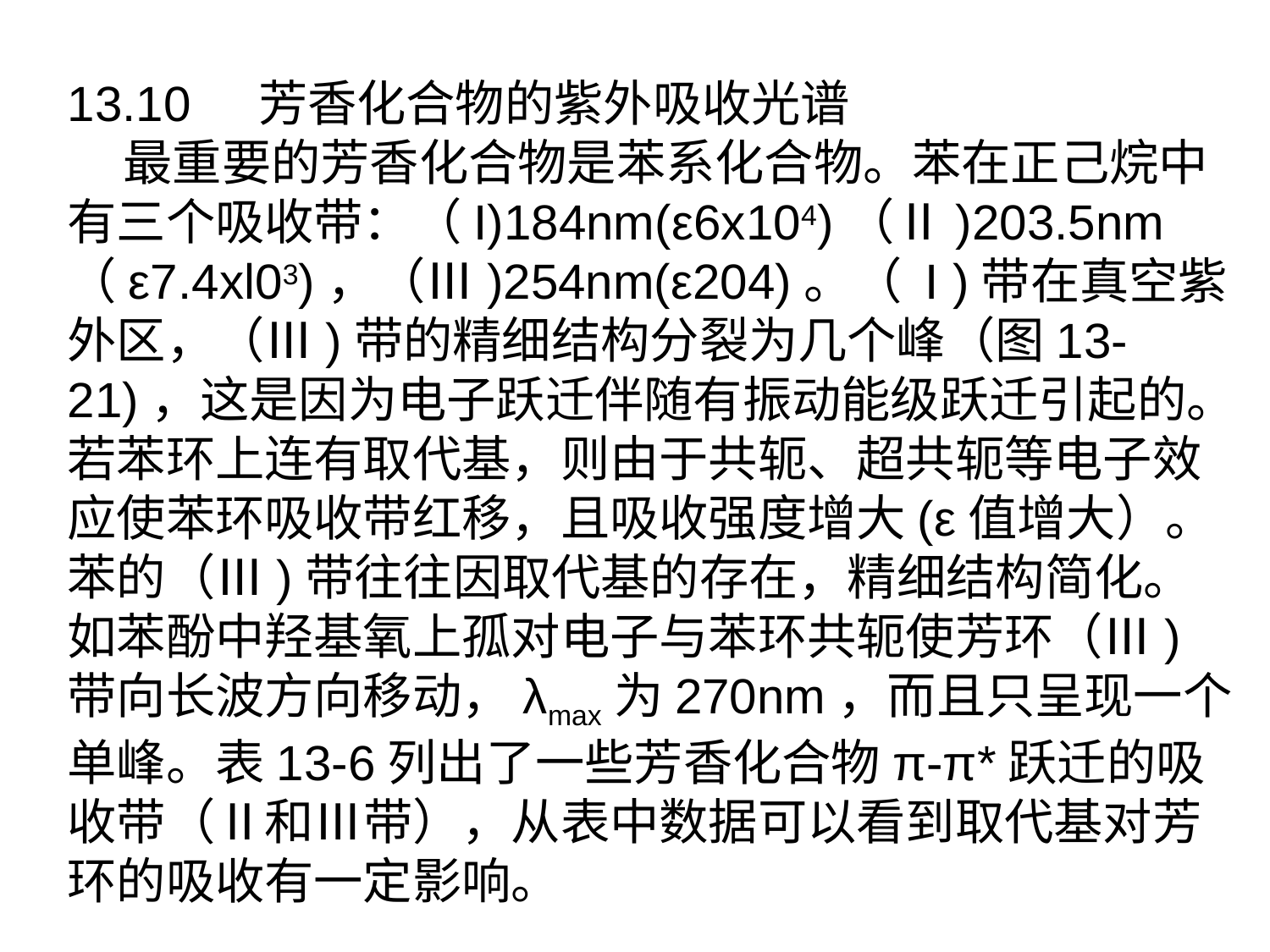

13.10    芳香化合物的紫外吸收光谱
    最重要的芳香化合物是苯系化合物。苯在正己烷中有三个吸收带：（I)184nm(ε6x104)（Ⅱ)203.5nm（ε7.4xl03)，（Ⅲ)254nm(ε204)。（ I )带在真空紫外区，（Ⅲ)带的精细结构分裂为几个峰（图13-21)，这是因为电子跃迁伴随有振动能级跃迁引起的。若苯环上连有取代基，则由于共轭、超共轭等电子效应使苯环吸收带红移，且吸收强度增大(ε值增大）。苯的（Ⅲ)带往往因取代基的存在，精细结构简化。如苯酚中羟基氧上孤对电子与苯环共轭使芳环（Ⅲ)带向长波方向移动，λmax为270nm，而且只呈现一个单峰。表13-6列出了一些芳香化合物π-π*跃迁的吸收带（Ⅱ和Ⅲ带），从表中数据可以看到取代基对芳环的吸收有一定影响。